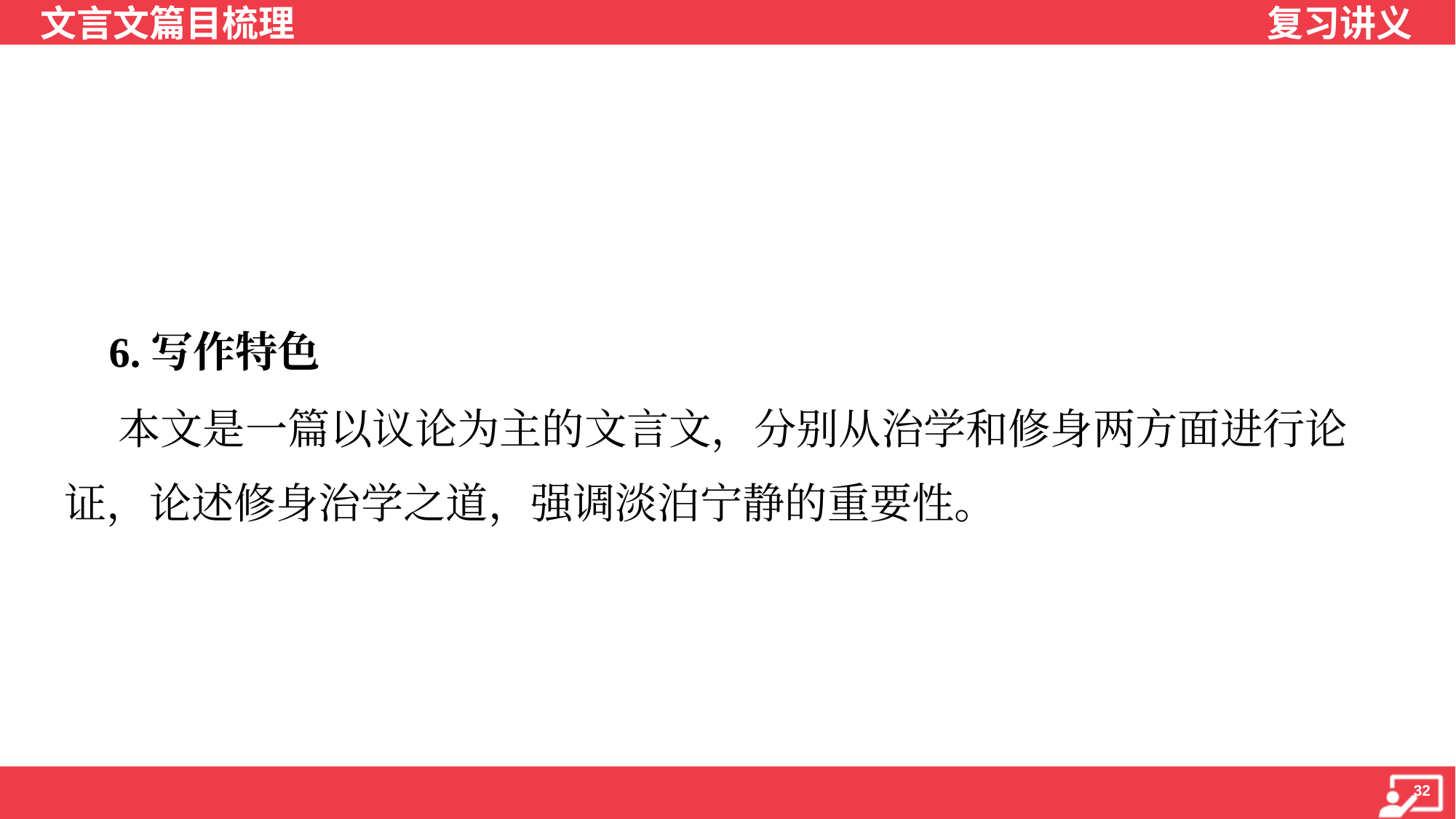

6.写作特色
    本文是一篇以议论为主的文言文，分别从治学和修身两方面进行论
证，论述修身治学之道，强调淡泊宁静的重要性。